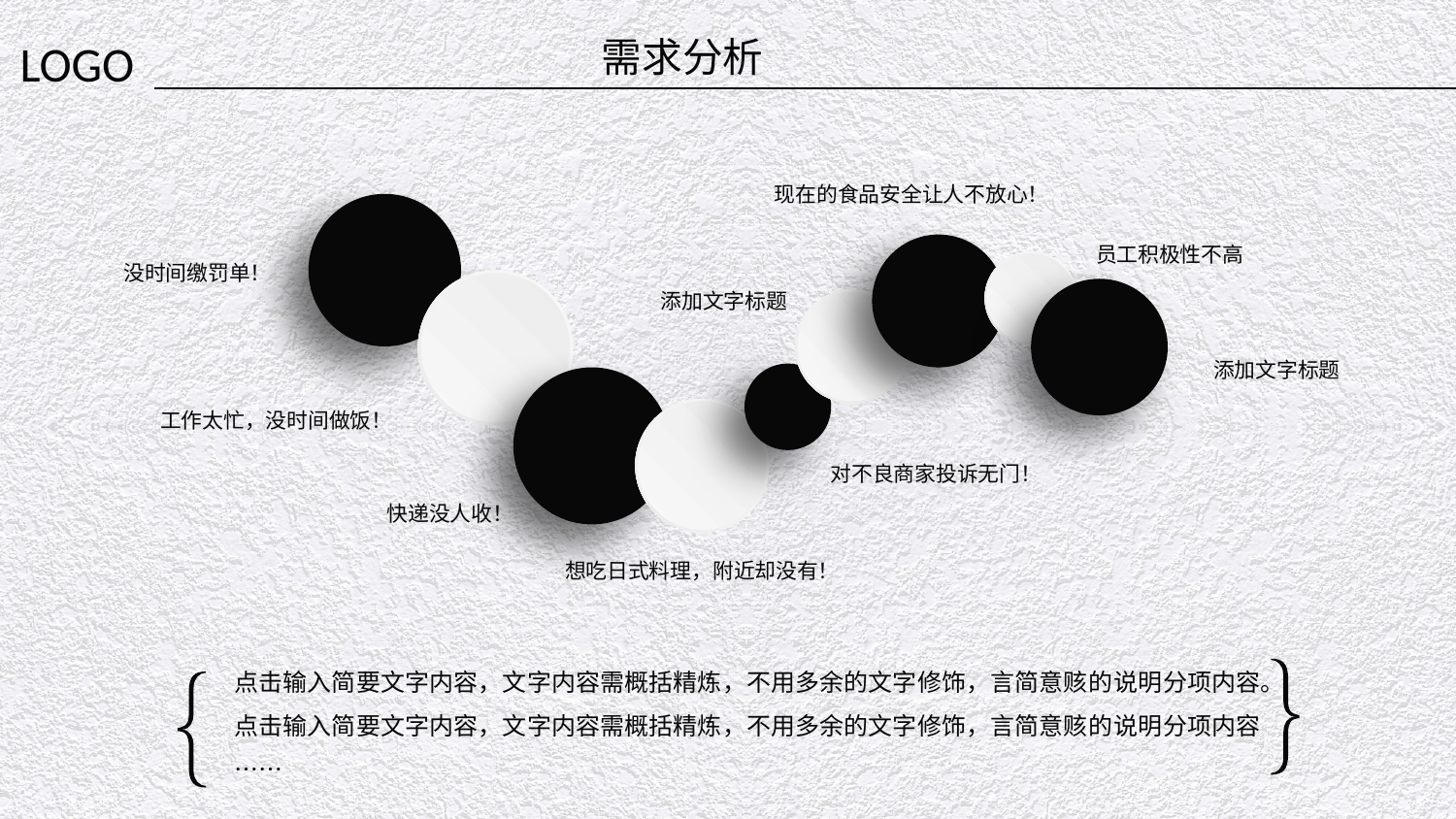

需求分析
现在的食品安全让人不放心！

员工积极性不高

没时间缴罚单！

添加文字标题

添加文字标题

工作太忙，没时间做饭！
对不良商家投诉无门！
快递没人收！
想吃日式料理，附近却没有！
点击输入简要文字内容，文字内容需概括精炼，不用多余的文字修饰，言简意赅的说明分项内容。点击输入简要文字内容，文字内容需概括精炼，不用多余的文字修饰，言简意赅的说明分项内容……

延时文字，不要可以删除